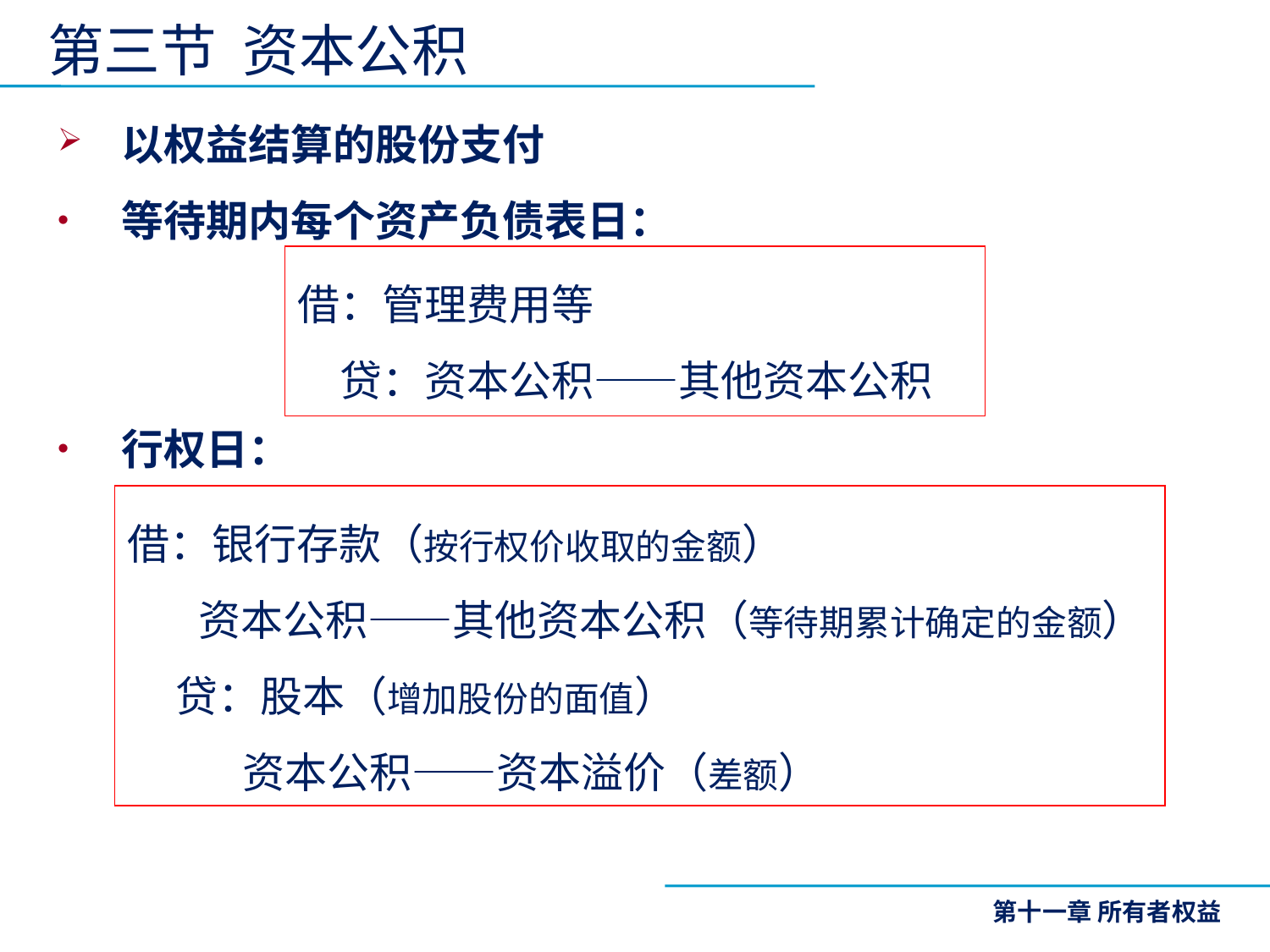

# 第三节  资本公积
以权益结算的股份支付
等待期内每个资产负债表日：

行权日：
借：管理费用等
　贷：资本公积——其他资本公积
借：银行存款（按行权价收取的金额）
　   资本公积——其他资本公积（等待期累计确定的金额）
    贷：股本（增加股份的面值）
           资本公积——资本溢价（差额）